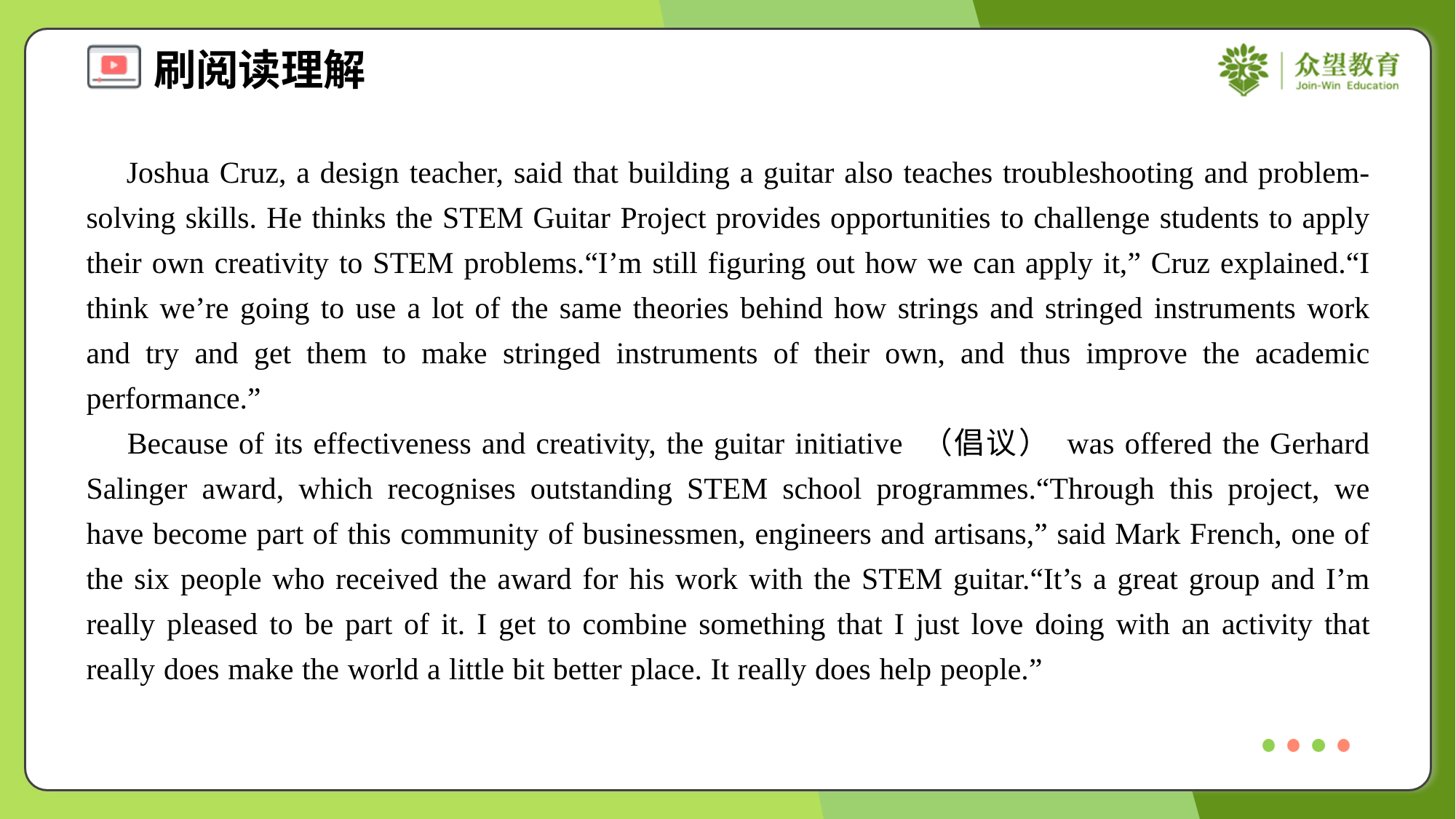

Joshua Cruz, a design teacher, said that building a guitar also teaches troubleshooting and problem-solving skills. He thinks the STEM Guitar Project provides opportunities to challenge students to apply their own creativity to STEM problems.“I’m still figuring out how we can apply it,” Cruz explained.“I think we’re going to use a lot of the same theories behind how strings and stringed instruments work and try and get them to make stringed instruments of their own, and thus improve the academic performance.”
    Because of its effectiveness and creativity, the guitar initiative （倡议） was offered the Gerhard Salinger award, which recognises outstanding STEM school programmes.“Through this project, we have become part of this community of businessmen, engineers and artisans,” said Mark French, one of the six people who received the award for his work with the STEM guitar.“It’s a great group and I’m really pleased to be part of it. I get to combine something that I just love doing with an activity that really does make the world a little bit better place. It really does help people.”